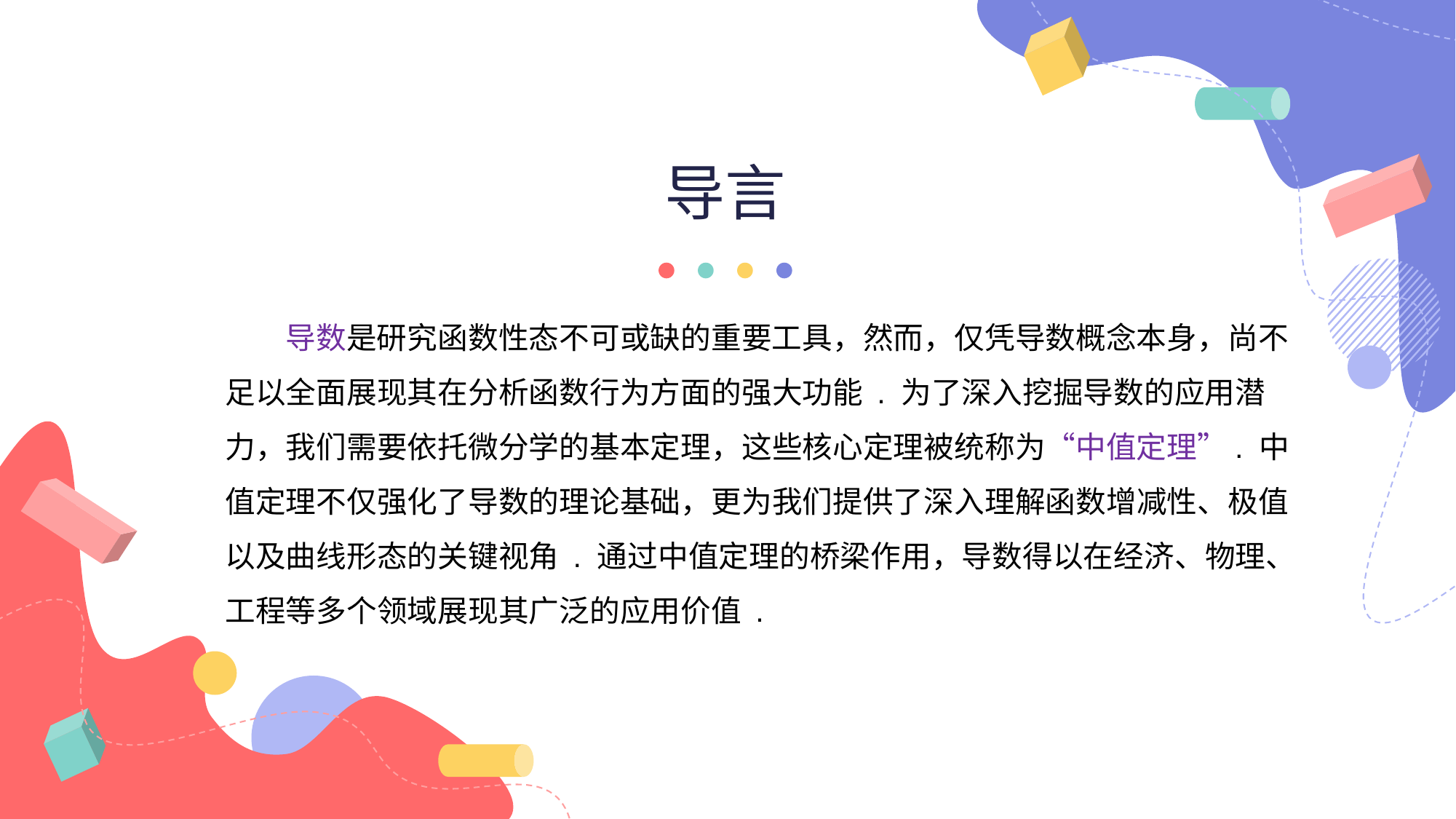

导言

导数是研究函数性态不可或缺的重要工具，然而，仅凭导数概念本身，尚不足以全面展现其在分析函数行为方面的强大功能 . 为了深入挖掘导数的应用潜力，我们需要依托微分学的基本定理，这些核心定理被统称为“中值定理”. 中值定理不仅强化了导数的理论基础，更为我们提供了深入理解函数增减性、极值以及曲线形态的关键视角 . 通过中值定理的桥梁作用，导数得以在经济、物理、工程等多个领域展现其广泛的应用价值 .